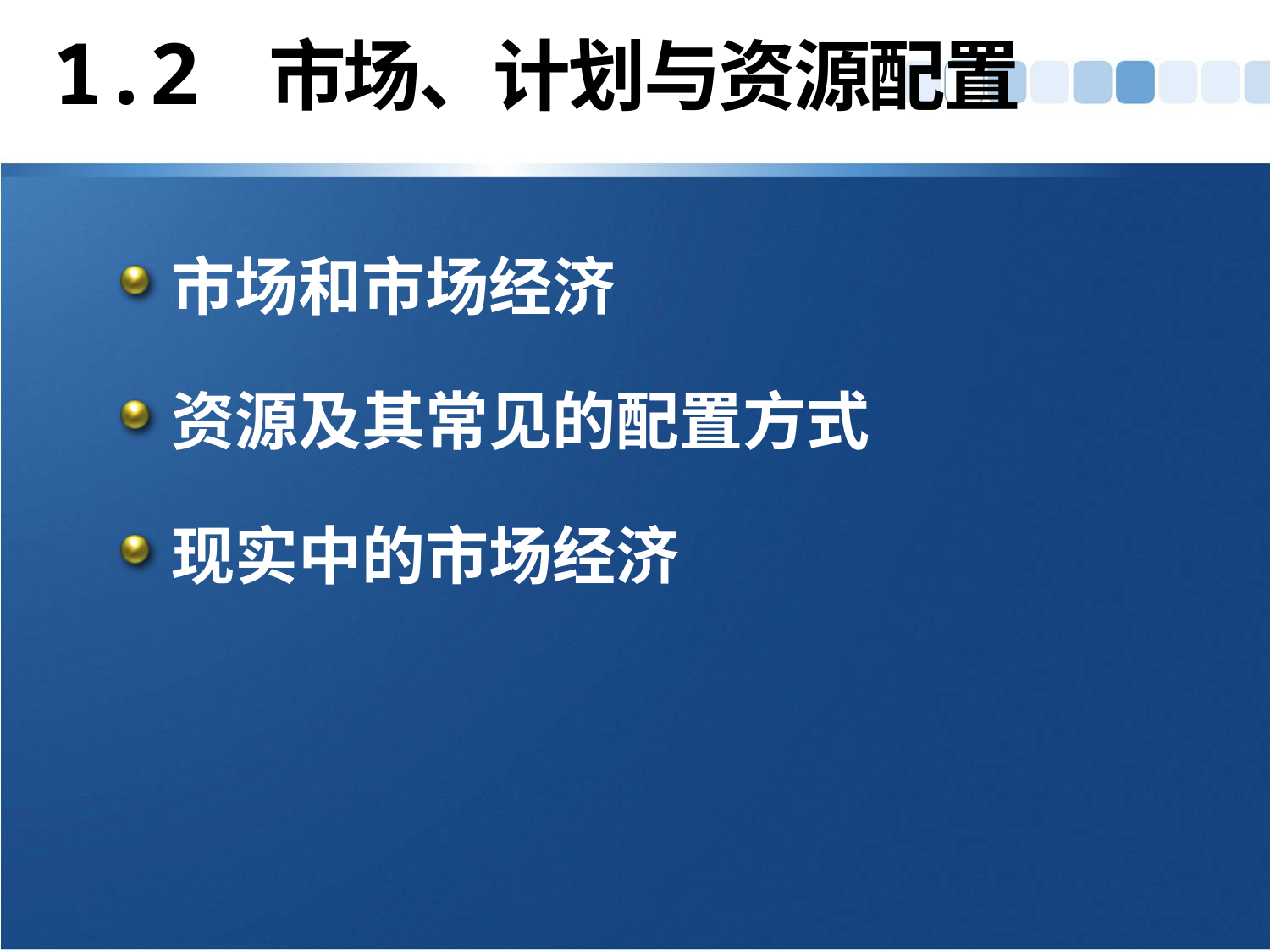

# 1.2 市场、计划与资源配置
市场和市场经济
资源及其常见的配置方式
现实中的市场经济